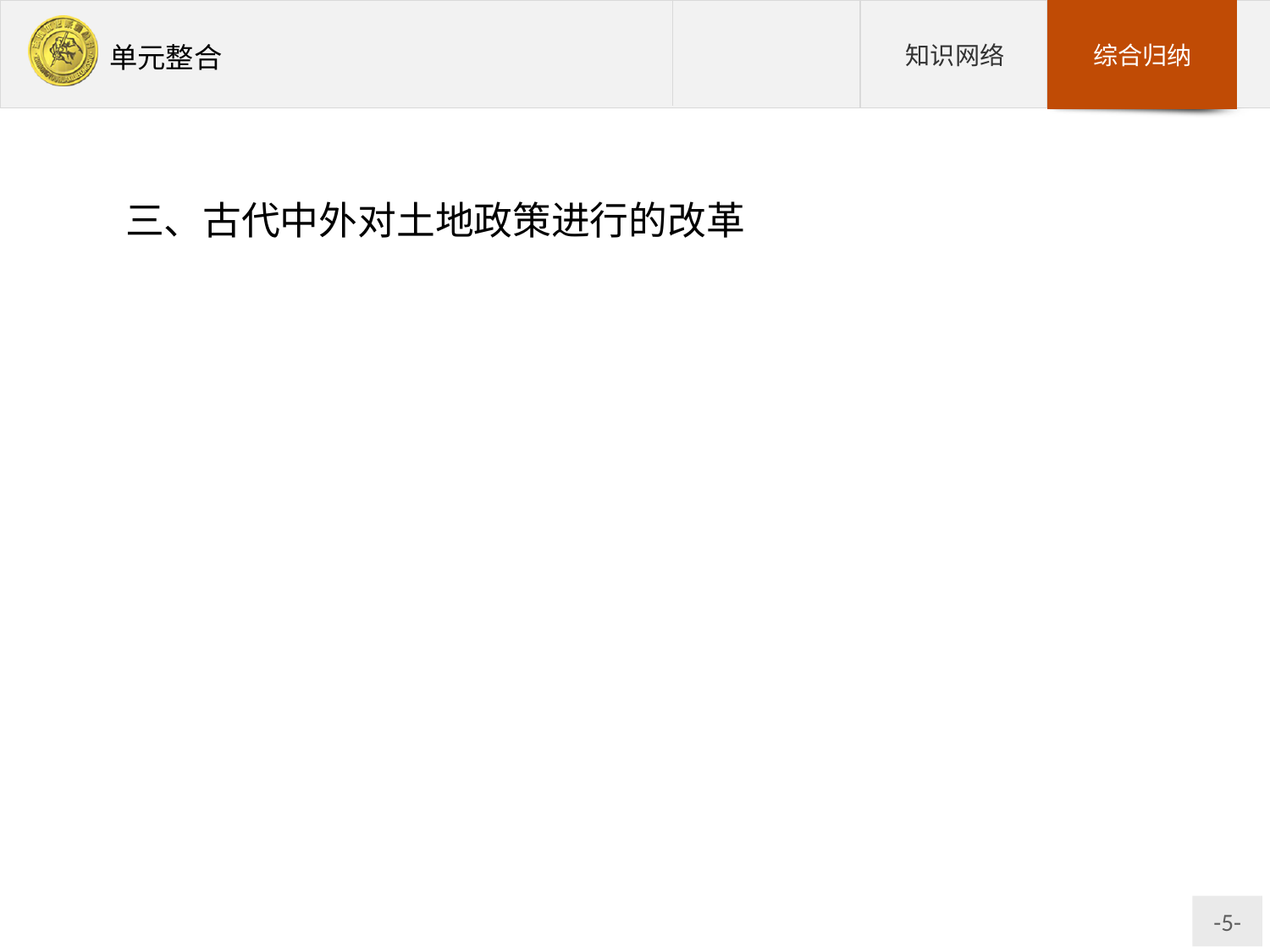

三、古代中外对土地政策进行的改革
1.梭伦改革规定贵族占有土地的最高限额;使贵族的土地兼并受到制约。
2.商鞅变法废除井田制,以法律形式承认土地私有,允许土地买卖;确立土地私有制,维护了新兴地主阶级利益,激发了劳动者的积极性,促进了农业生产的发展。
3.孝文帝改革推行均田制,在一定程度上使无地农民获得了无主荒地,提高了生产积极性,推动了北方经济的恢复和发展。
4.王安石变法中推行方田均税法,重新丈量土地,按照土地的多少和肥瘠收取赋税,官僚地主也不例外,这一措施增加了国家的田赋收入。